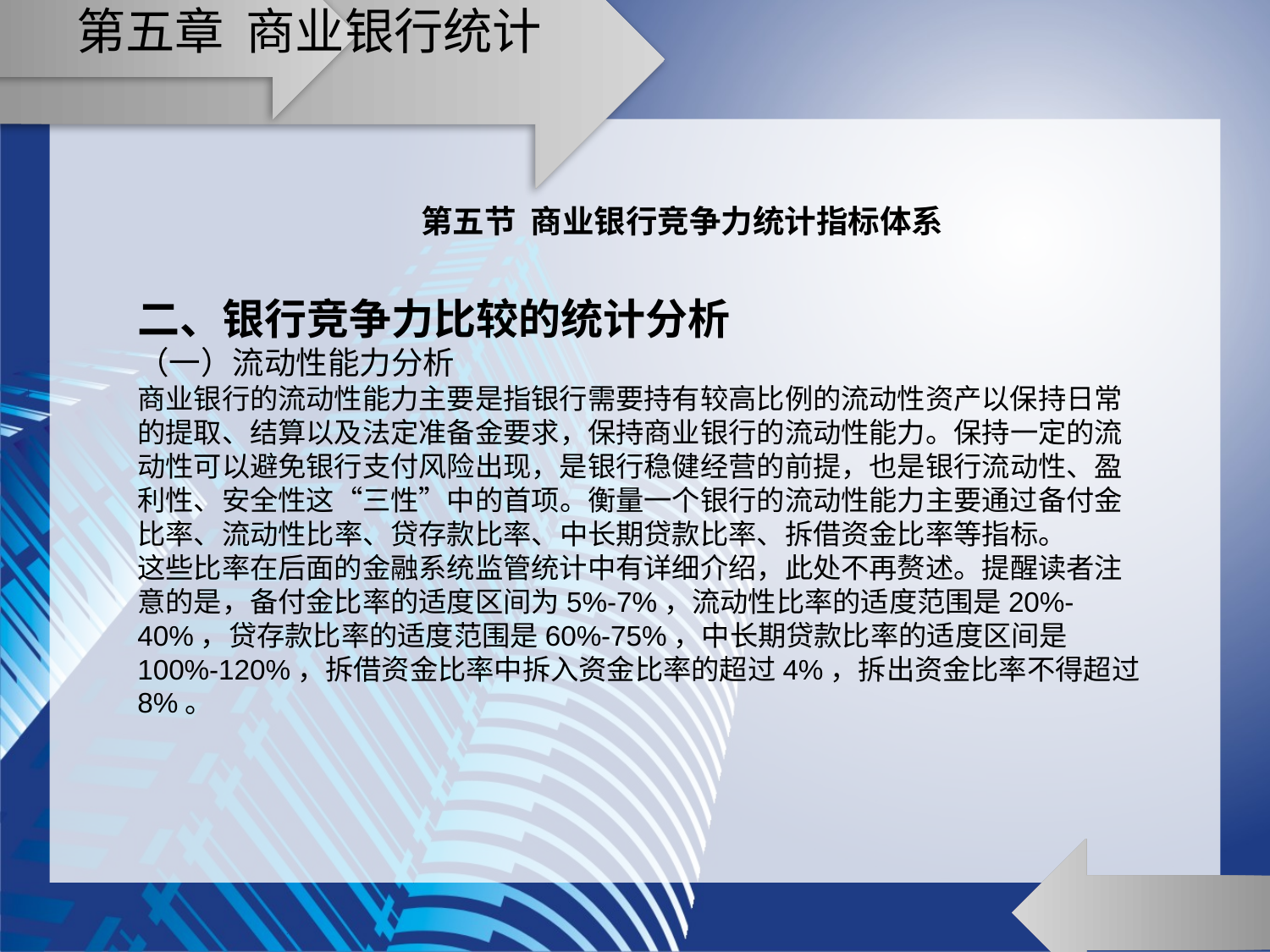

# 第五章  商业银行统计
第五节  商业银行竞争力统计指标体系
二、银行竞争力比较的统计分析
（一）流动性能力分析
商业银行的流动性能力主要是指银行需要持有较高比例的流动性资产以保持日常的提取、结算以及法定准备金要求，保持商业银行的流动性能力。保持一定的流动性可以避免银行支付风险出现，是银行稳健经营的前提，也是银行流动性、盈利性、安全性这“三性”中的首项。衡量一个银行的流动性能力主要通过备付金比率、流动性比率、贷存款比率、中长期贷款比率、拆借资金比率等指标。
这些比率在后面的金融系统监管统计中有详细介绍，此处不再赘述。提醒读者注意的是，备付金比率的适度区间为5%-7%，流动性比率的适度范围是20%-40%，贷存款比率的适度范围是60%-75%，中长期贷款比率的适度区间是100%-120%，拆借资金比率中拆入资金比率的超过4%，拆出资金比率不得超过8%。